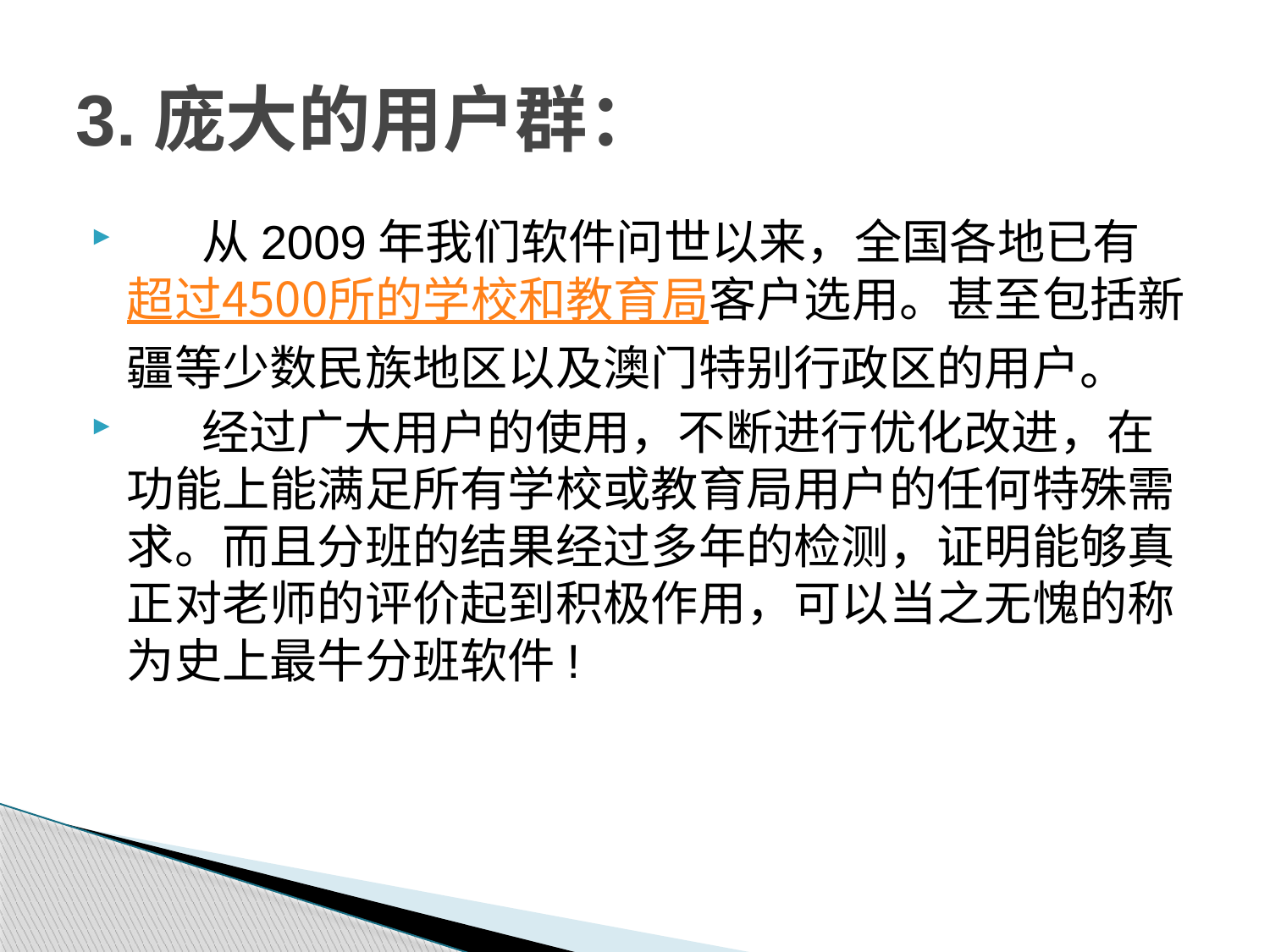

# 3.庞大的用户群：
      从2009年我们软件问世以来，全国各地已有超过4500所的学校和教育局客户选用。甚至包括新疆等少数民族地区以及澳门特别行政区的用户。
      经过广大用户的使用，不断进行优化改进，在功能上能满足所有学校或教育局用户的任何特殊需求。而且分班的结果经过多年的检测，证明能够真正对老师的评价起到积极作用，可以当之无愧的称为史上最牛分班软件!